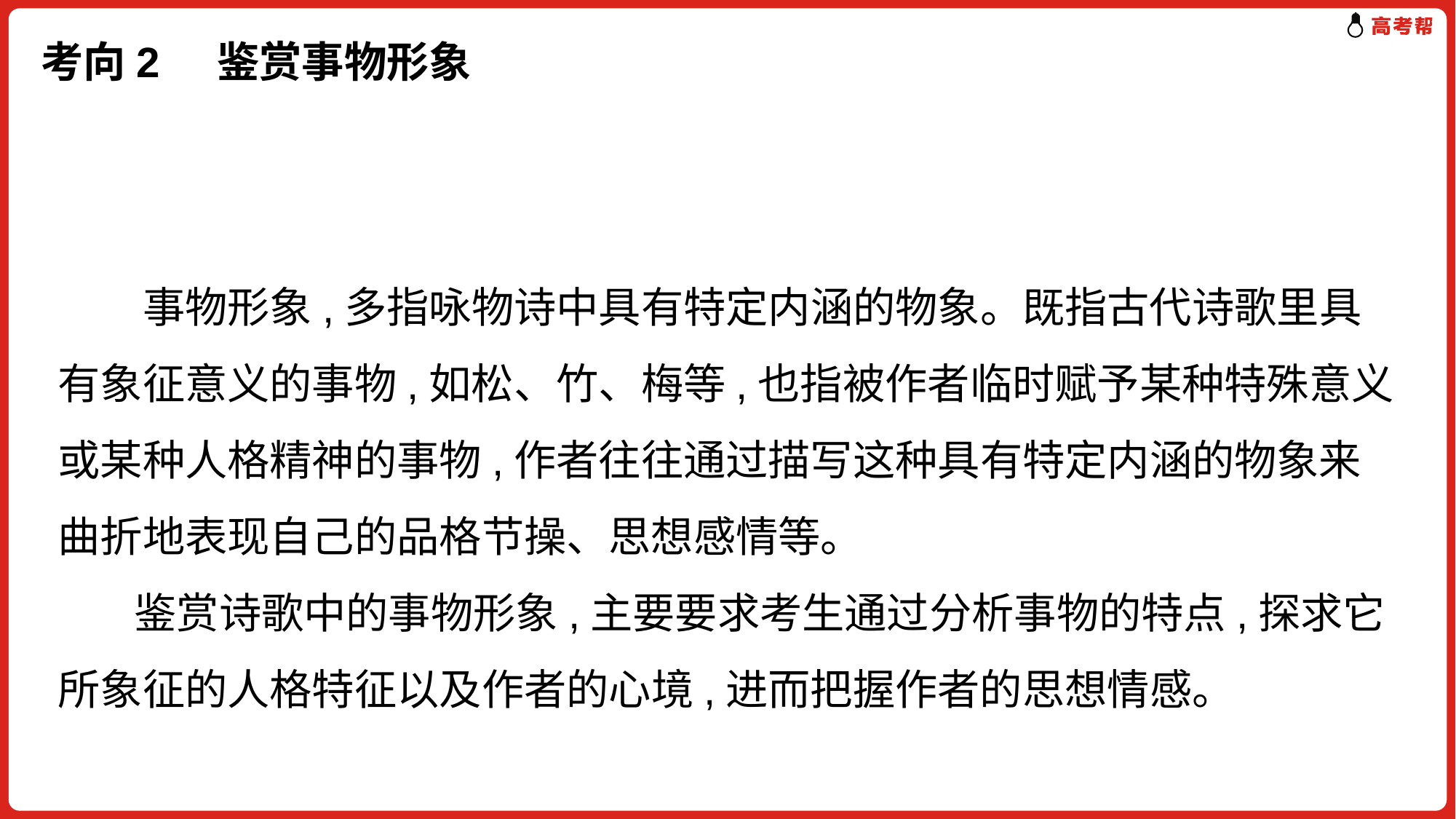

# 考向2    鉴赏事物形象
　　事物形象,多指咏物诗中具有特定内涵的物象。既指古代诗歌里具有象征意义的事物,如松、竹、梅等,也指被作者临时赋予某种特殊意义或某种人格精神的事物,作者往往通过描写这种具有特定内涵的物象来曲折地表现自己的品格节操、思想感情等。
       鉴赏诗歌中的事物形象,主要要求考生通过分析事物的特点,探求它所象征的人格特征以及作者的心境,进而把握作者的思想情感。